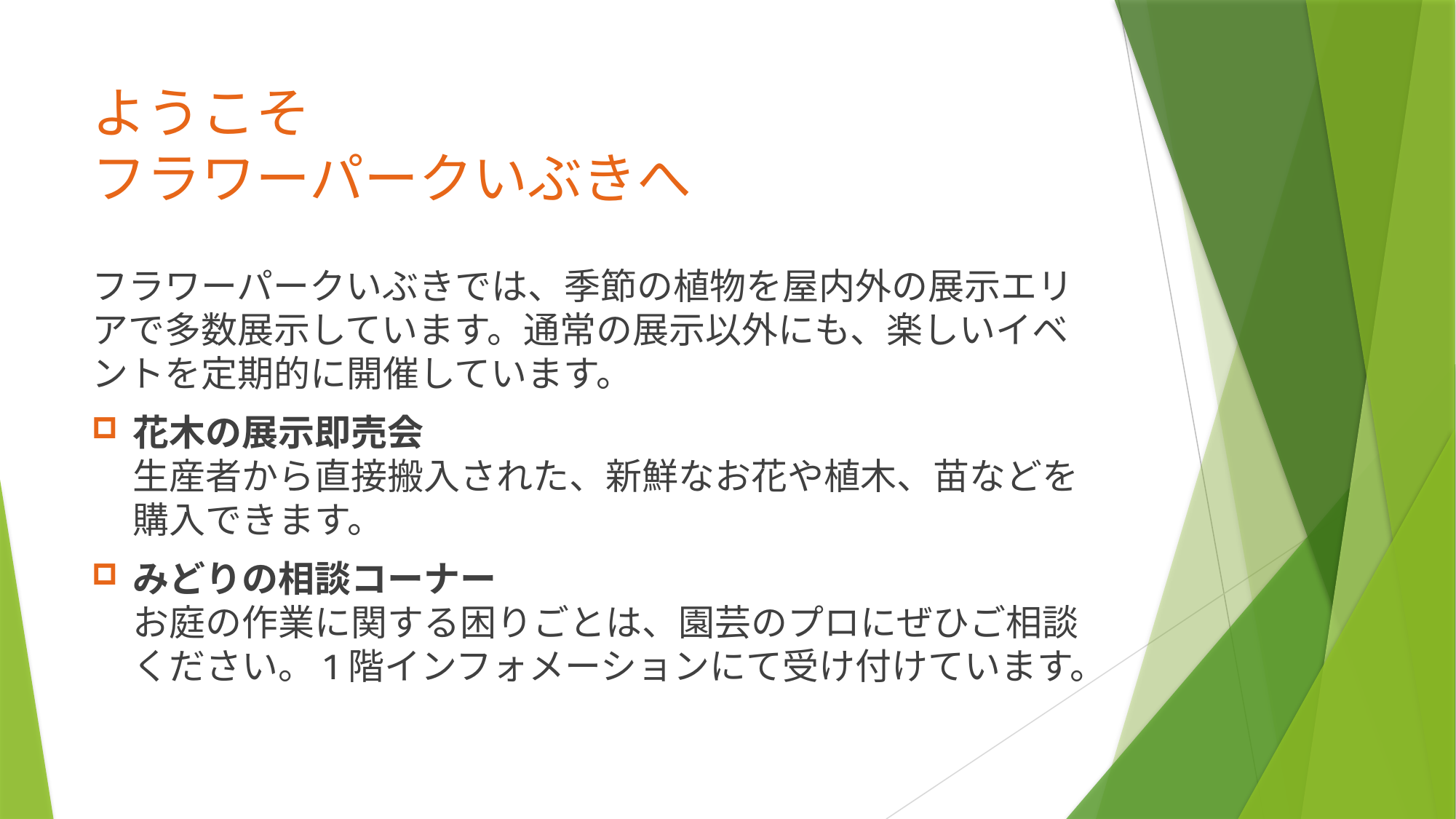

# ようこそ フラワーパークいぶきへ
フラワーパークいぶきでは、季節の植物を屋内外の展示エリアで多数展示しています。通常の展示以外にも、楽しいイベントを定期的に開催しています。
花木の展示即売会
生産者から直接搬入された、新鮮なお花や植木、苗などを購入できます。
みどりの相談コーナー
お庭の作業に関する困りごとは、園芸のプロにぜひご相談ください。1階インフォメーションにて受け付けています。